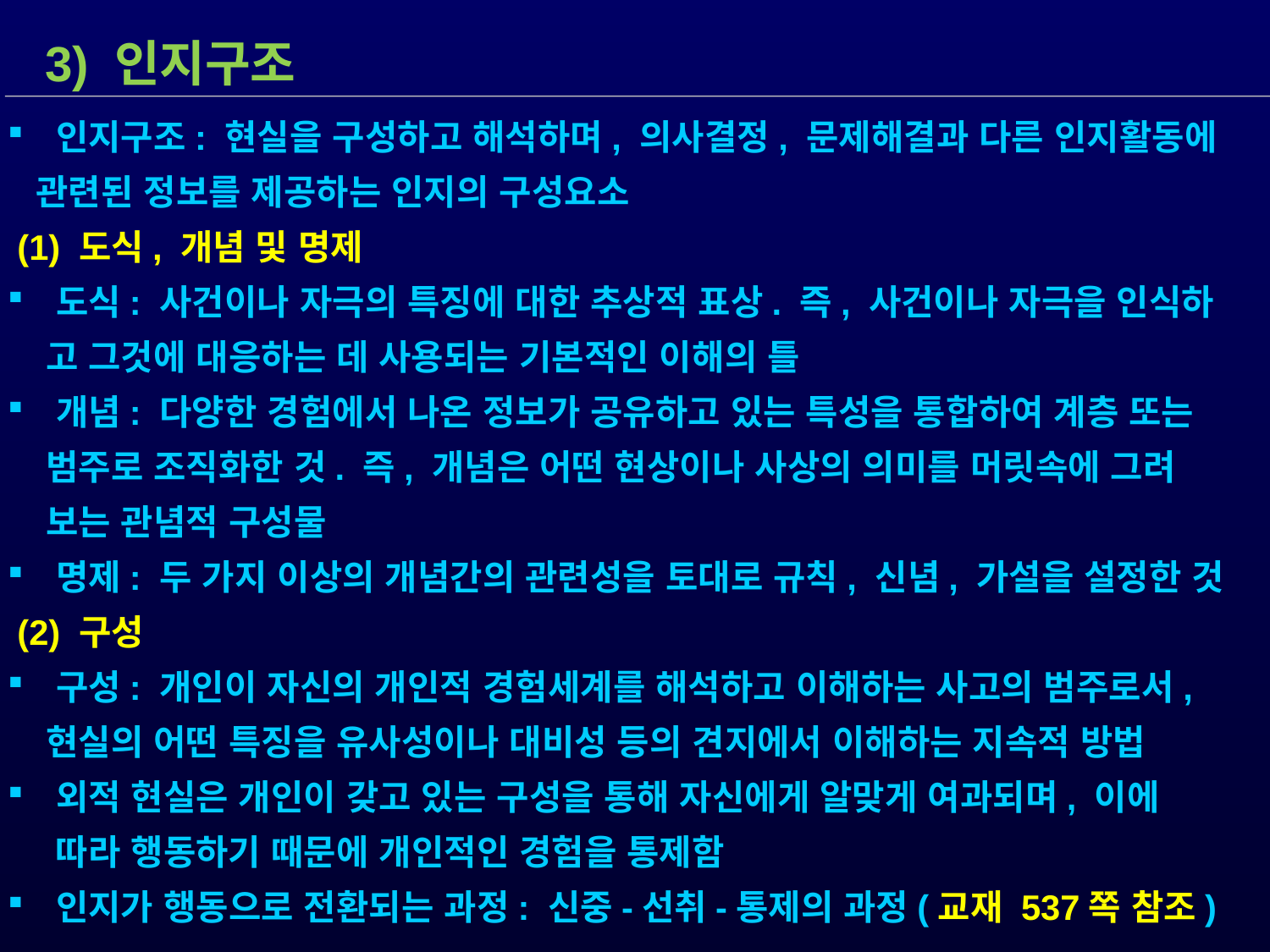

3) 인지구조
 인지구조: 현실을 구성하고 해석하며, 의사결정, 문제해결과 다른 인지활동에
  관련된 정보를 제공하는 인지의 구성요소
 (1) 도식, 개념 및 명제
 도식: 사건이나 자극의 특징에 대한 추상적 표상. 즉, 사건이나 자극을 인식하
   고 그것에 대응하는 데 사용되는 기본적인 이해의 틀
 개념: 다양한 경험에서 나온 정보가 공유하고 있는 특성을 통합하여 계층 또는
   범주로 조직화한 것. 즉, 개념은 어떤 현상이나 사상의 의미를 머릿속에 그려
   보는 관념적 구성물
 명제: 두 가지 이상의 개념간의 관련성을 토대로 규칙, 신념, 가설을 설정한 것
 (2) 구성
 구성: 개인이 자신의 개인적 경험세계를 해석하고 이해하는 사고의 범주로서,
   현실의 어떤 특징을 유사성이나 대비성 등의 견지에서 이해하는 지속적 방법
 외적 현실은 개인이 갖고 있는 구성을 통해 자신에게 알맞게 여과되며, 이에
    따라 행동하기 때문에 개인적인 경험을 통제함
 인지가 행동으로 전환되는 과정: 신중-선취-통제의 과정(교재 537쪽 참조)